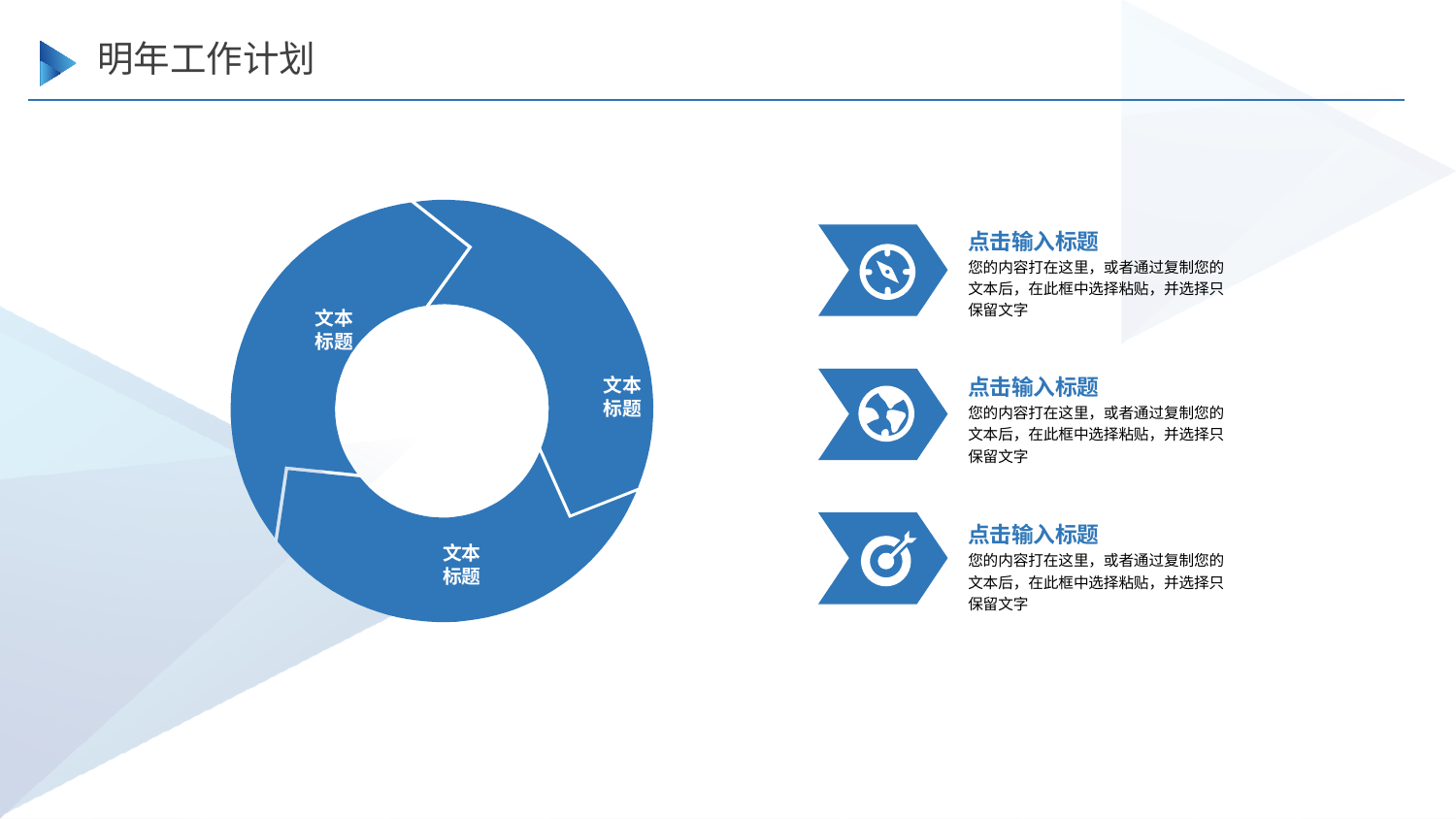

明年工作计划

文本
标题
文本
标题

文本
标题

点击输入标题
您的内容打在这里，或者通过复制您的文本后，在此框中选择粘贴，并选择只保留文字

点击输入标题
您的内容打在这里，或者通过复制您的文本后，在此框中选择粘贴，并选择只保留文字

点击输入标题
您的内容打在这里，或者通过复制您的文本后，在此框中选择粘贴，并选择只保留文字